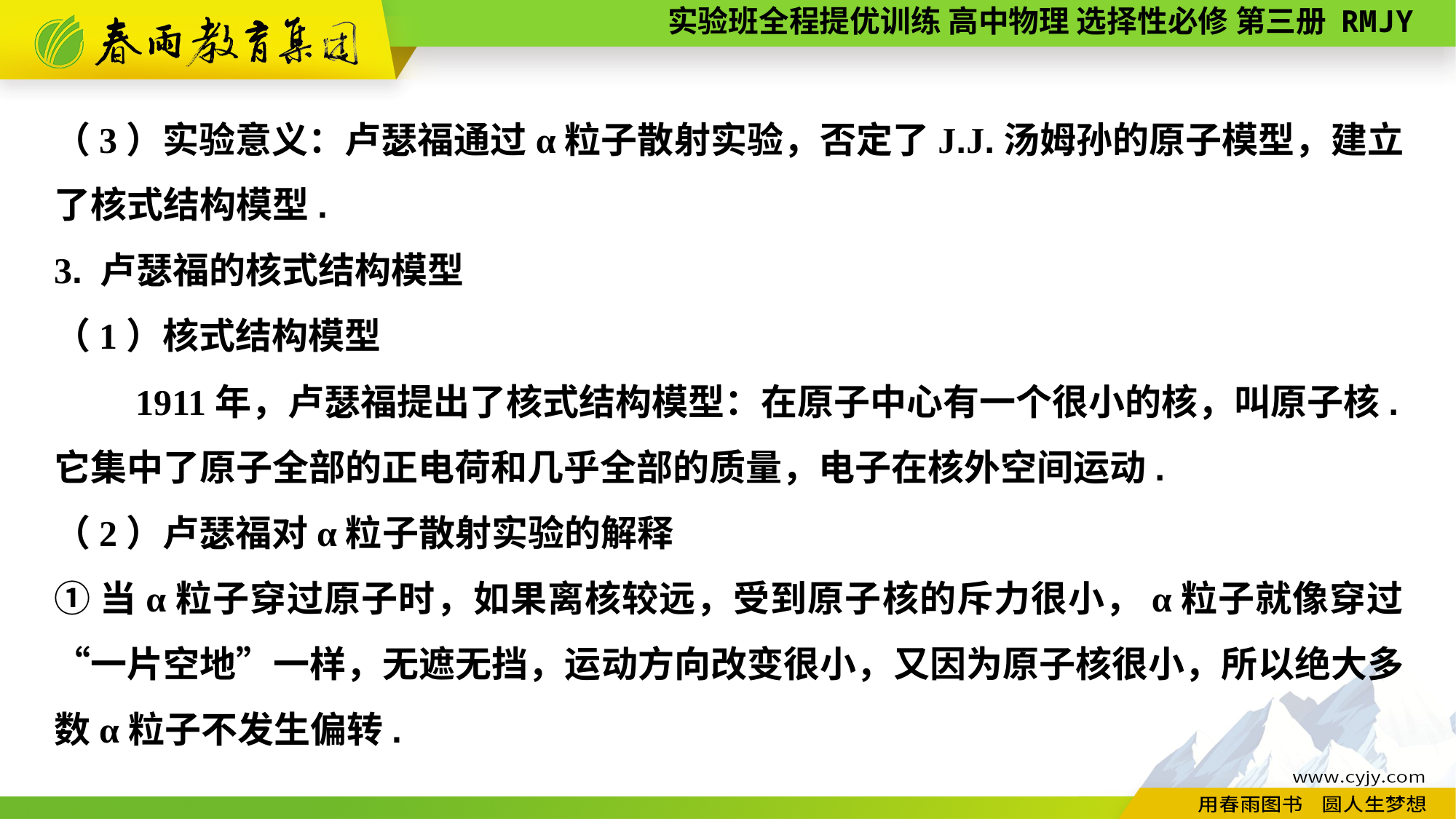

（3）实验意义：卢瑟福通过α粒子散射实验，否定了J.J.汤姆孙的原子模型，建立了核式结构模型.
3. 卢瑟福的核式结构模型
（1）核式结构模型
　　1911年，卢瑟福提出了核式结构模型：在原子中心有一个很小的核，叫原子核.它集中了原子全部的正电荷和几乎全部的质量，电子在核外空间运动.
（2）卢瑟福对α粒子散射实验的解释
①当α粒子穿过原子时，如果离核较远，受到原子核的斥力很小，α粒子就像穿过“一片空地”一样，无遮无挡，运动方向改变很小，又因为原子核很小，所以绝大多数α粒子不发生偏转.